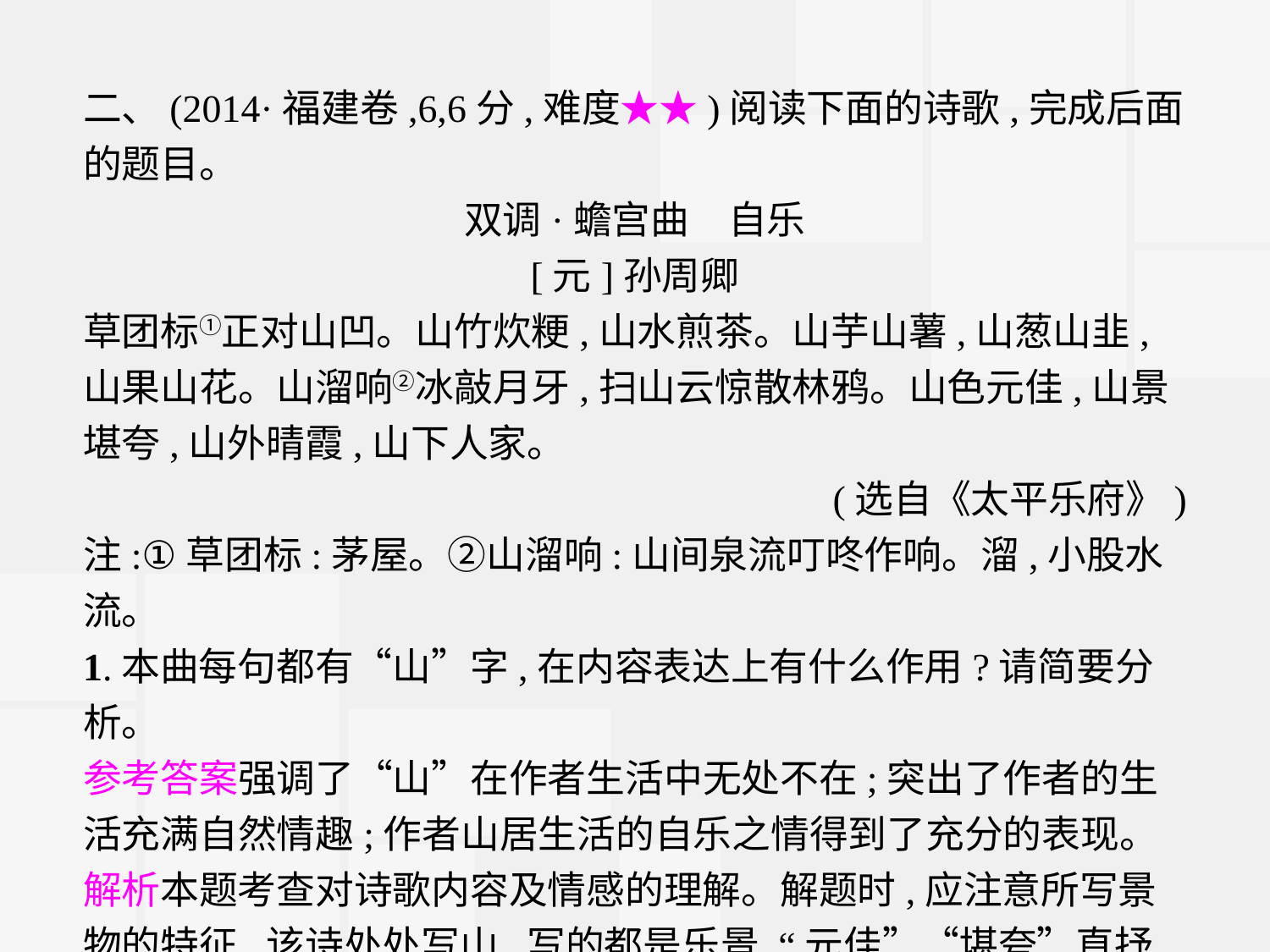

二、(2014·福建卷,6,6分,难度★★)阅读下面的诗歌,完成后面的题目。
双调·蟾宫曲　自乐
[元]孙周卿
草团标①正对山凹。山竹炊粳,山水煎茶。山芋山薯,山葱山韭,山果山花。山溜响②冰敲月牙,扫山云惊散林鸦。山色元佳,山景堪夸,山外晴霞,山下人家。
(选自《太平乐府》)
注:①草团标:茅屋。②山溜响:山间泉流叮咚作响。溜,小股水流。
1.本曲每句都有“山”字,在内容表达上有什么作用?请简要分析。
参考答案强调了“山”在作者生活中无处不在;突出了作者的生活充满自然情趣;作者山居生活的自乐之情得到了充分的表现。
解析本题考查对诗歌内容及情感的理解。解题时,应注意所写景物的特征,该诗处处写山,写的都是乐景,“元佳”“堪夸”直抒胸臆写乐情。抓住这些关键词就不难回答。